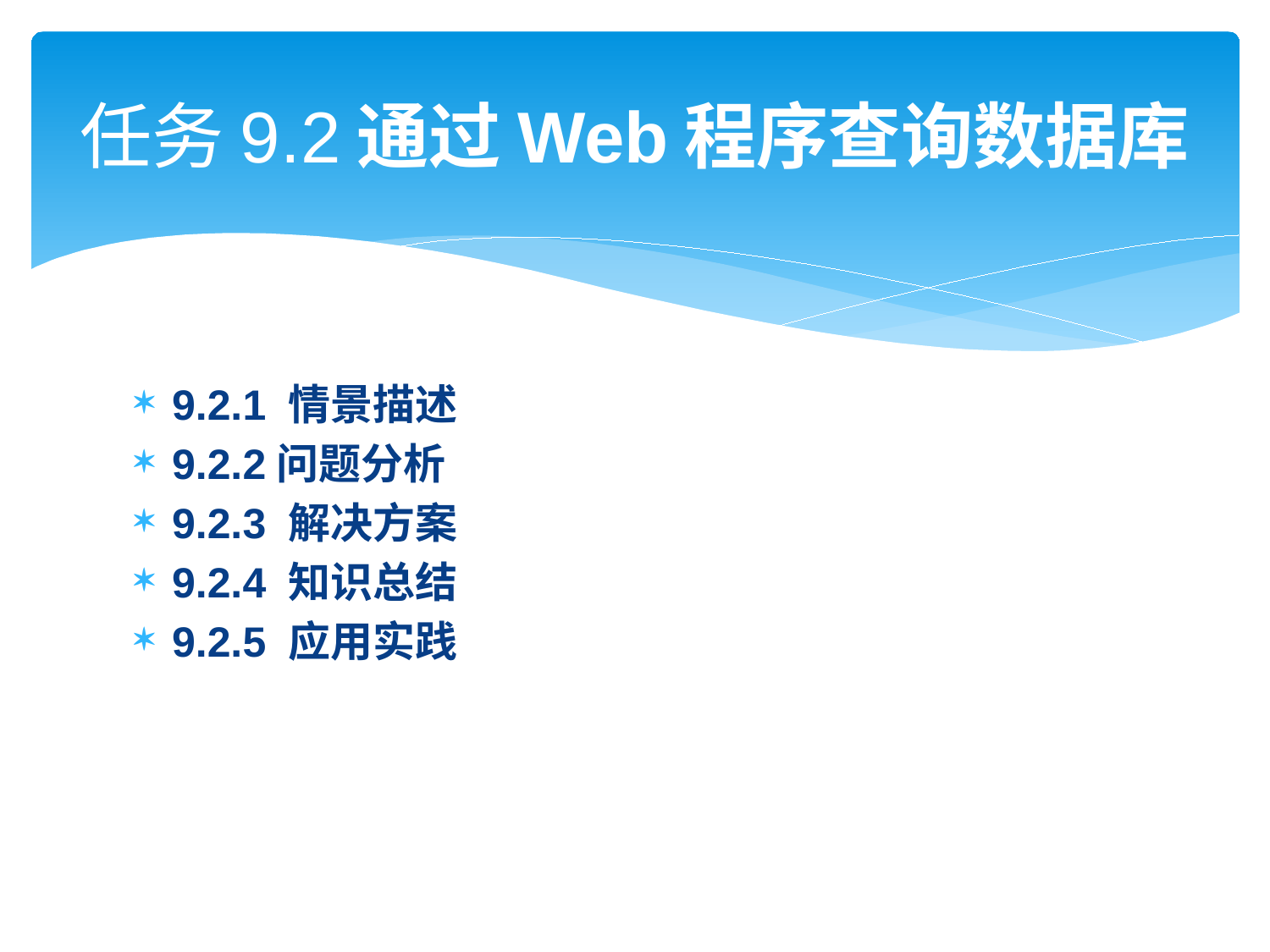

# 任务9.2通过Web程序查询数据库
9.2.1 情景描述
9.2.2问题分析
9.2.3 解决方案
9.2.4 知识总结
9.2.5 应用实践